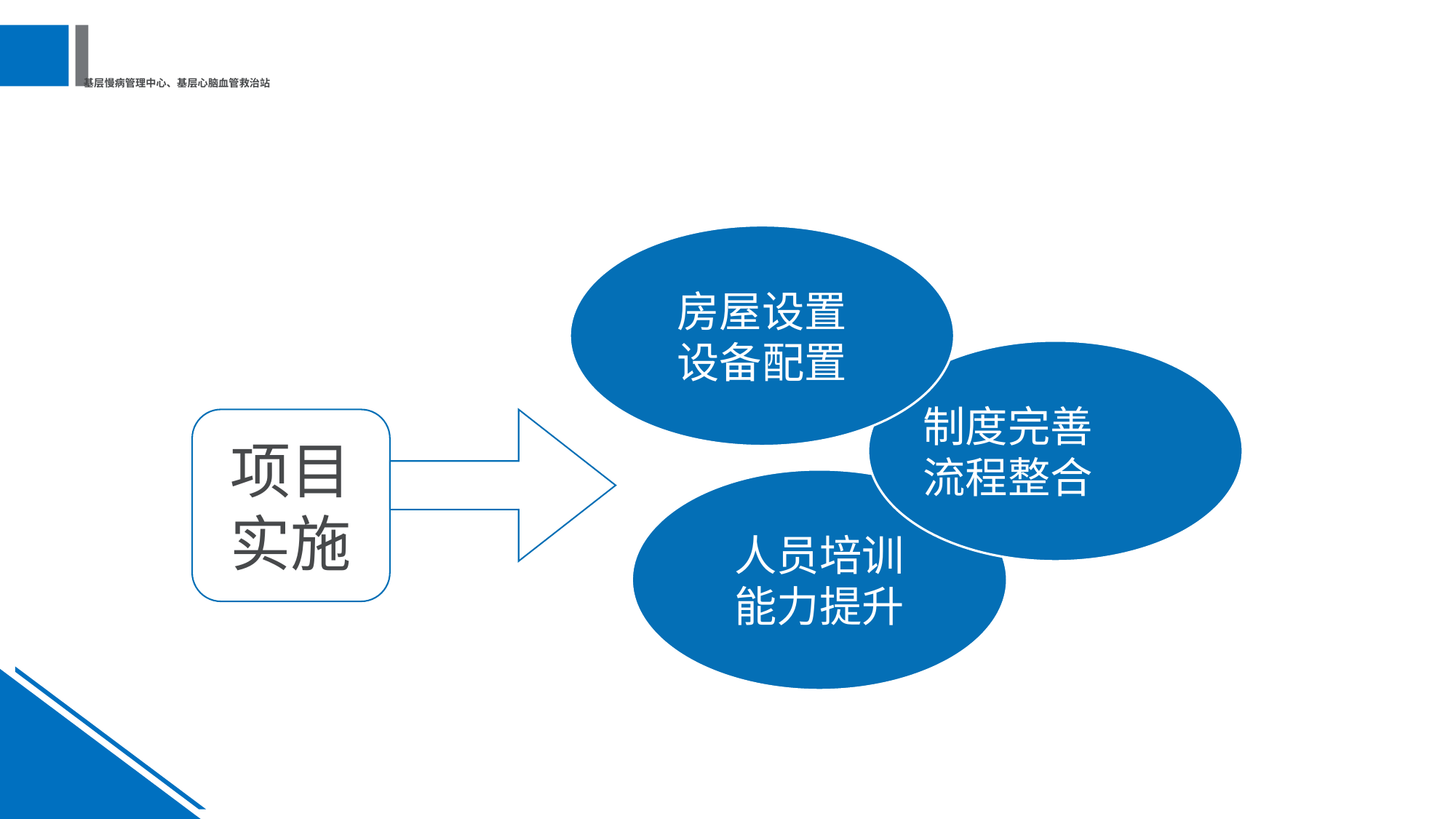

# 基层慢病管理中心、基层心脑血管救治站

房屋设置
设备配置

制度完善
流程整合

项目实施

人员培训
能力提升